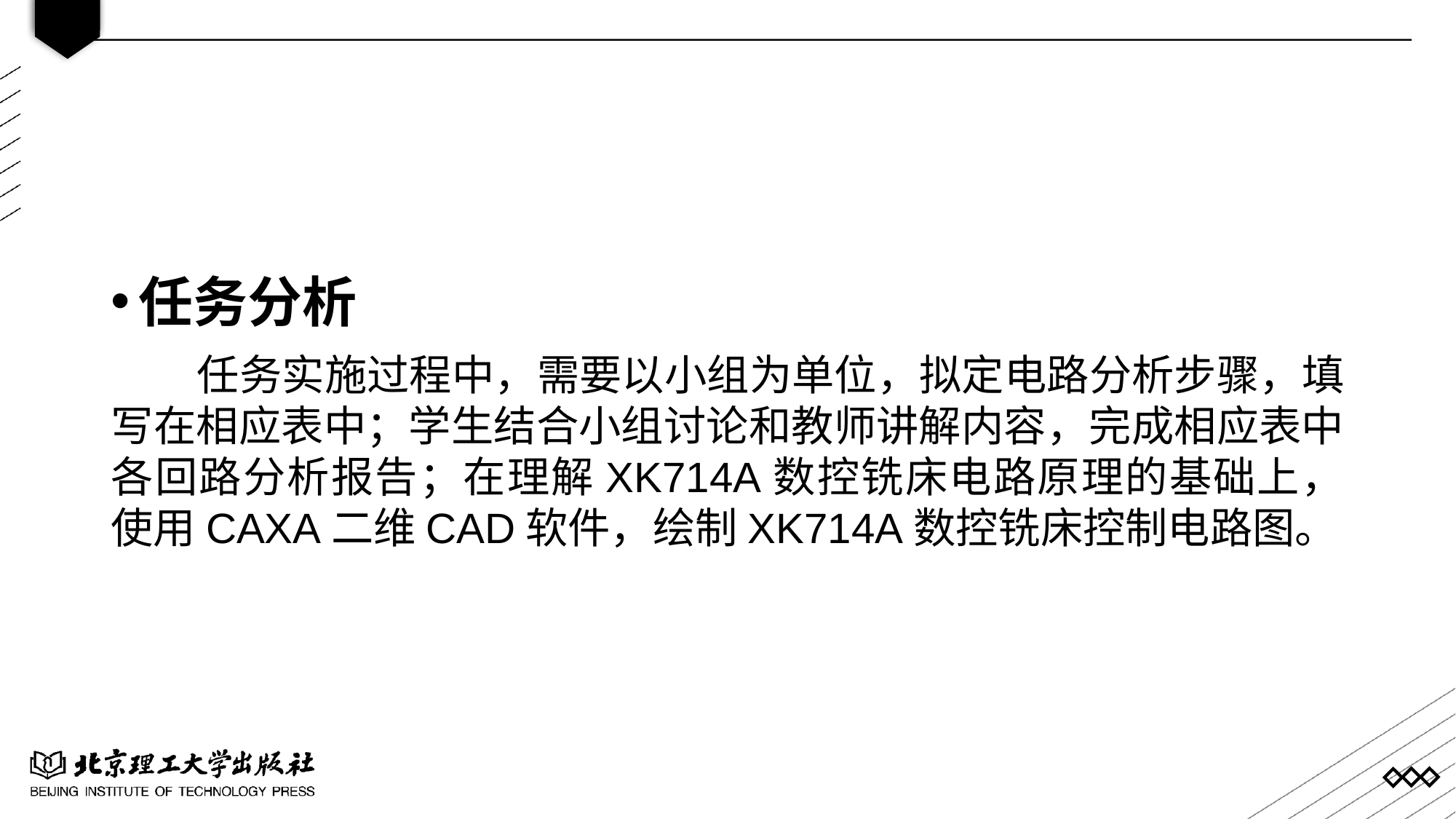

任务分析
任务实施过程中，需要以小组为单位，拟定电路分析步骤，填写在相应表中；学生结合小组讨论和教师讲解内容，完成相应表中各回路分析报告；在理解XK714A数控铣床电路原理的基础上，使用CAXA二维CAD软件，绘制XK714A数控铣床控制电路图。